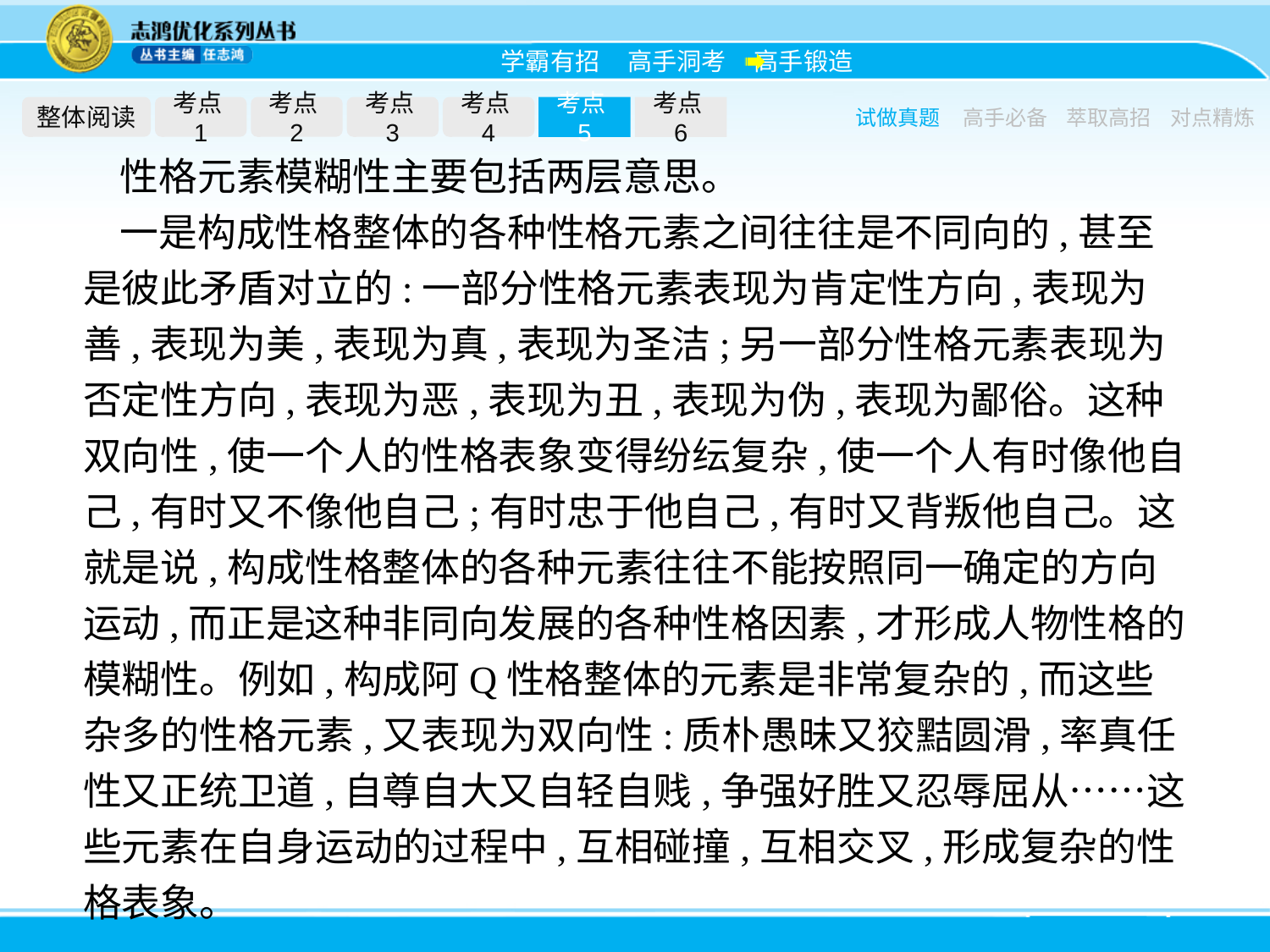

整体阅读
考点1
考点2
考点3
考点4
考点5
考点6
试做真题
高手必备
萃取高招
对点精炼
性格元素模糊性主要包括两层意思。
一是构成性格整体的各种性格元素之间往往是不同向的,甚至是彼此矛盾对立的:一部分性格元素表现为肯定性方向,表现为善,表现为美,表现为真,表现为圣洁;另一部分性格元素表现为否定性方向,表现为恶,表现为丑,表现为伪,表现为鄙俗。这种双向性,使一个人的性格表象变得纷纭复杂,使一个人有时像他自己,有时又不像他自己;有时忠于他自己,有时又背叛他自己。这就是说,构成性格整体的各种元素往往不能按照同一确定的方向运动,而正是这种非同向发展的各种性格因素,才形成人物性格的模糊性。例如,构成阿Q性格整体的元素是非常复杂的,而这些杂多的性格元素,又表现为双向性:质朴愚昧又狡黠圆滑,率真任性又正统卫道,自尊自大又自轻自贱,争强好胜又忍辱屈从……这些元素在自身运动的过程中,互相碰撞,互相交叉,形成复杂的性格表象。